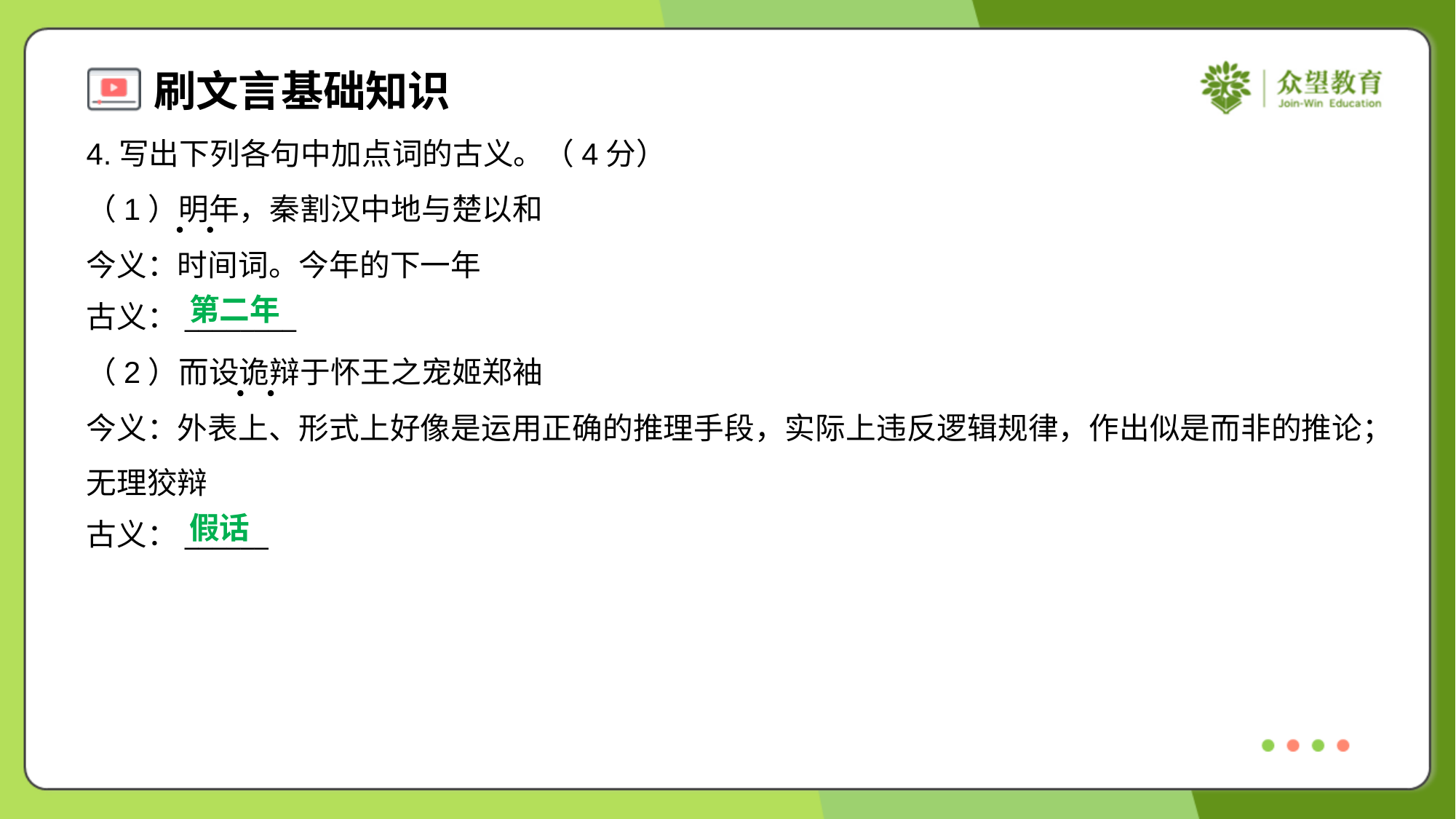

4.写出下列各句中加点词的古义。（4分）
（1）明年，秦割汉中地与楚以和
今义：时间词。今年的下一年
古义：________

第二年
（2）而设诡辩于怀王之宠姬郑袖
今义：外表上、形式上好像是运用正确的推理手段，实际上违反逻辑规律，作出似是而非的推论；
无理狡辩
古义：______

假话